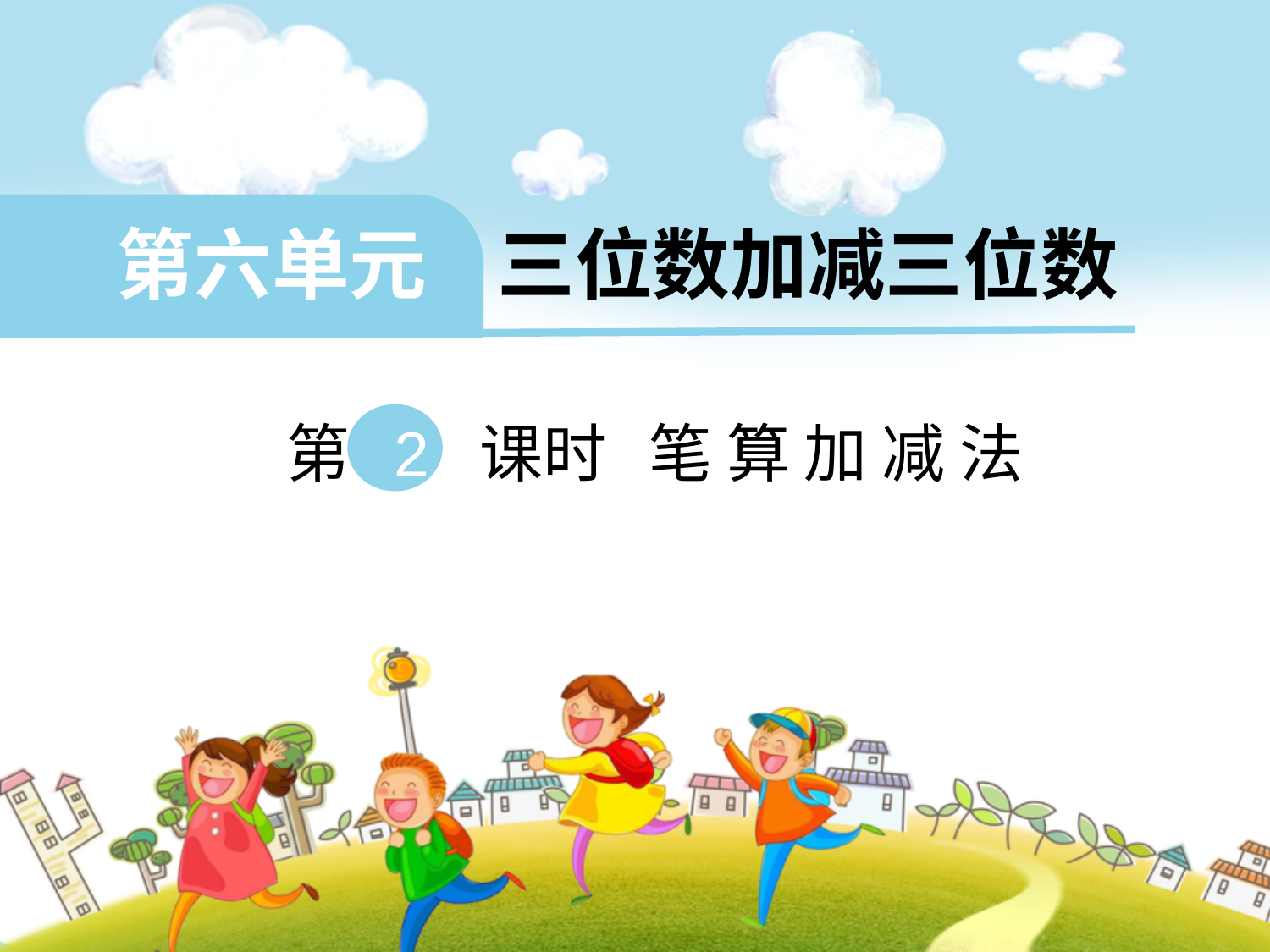

第六单元    三位数加减三位数

  第  2  课时   笔 算 加 减 法